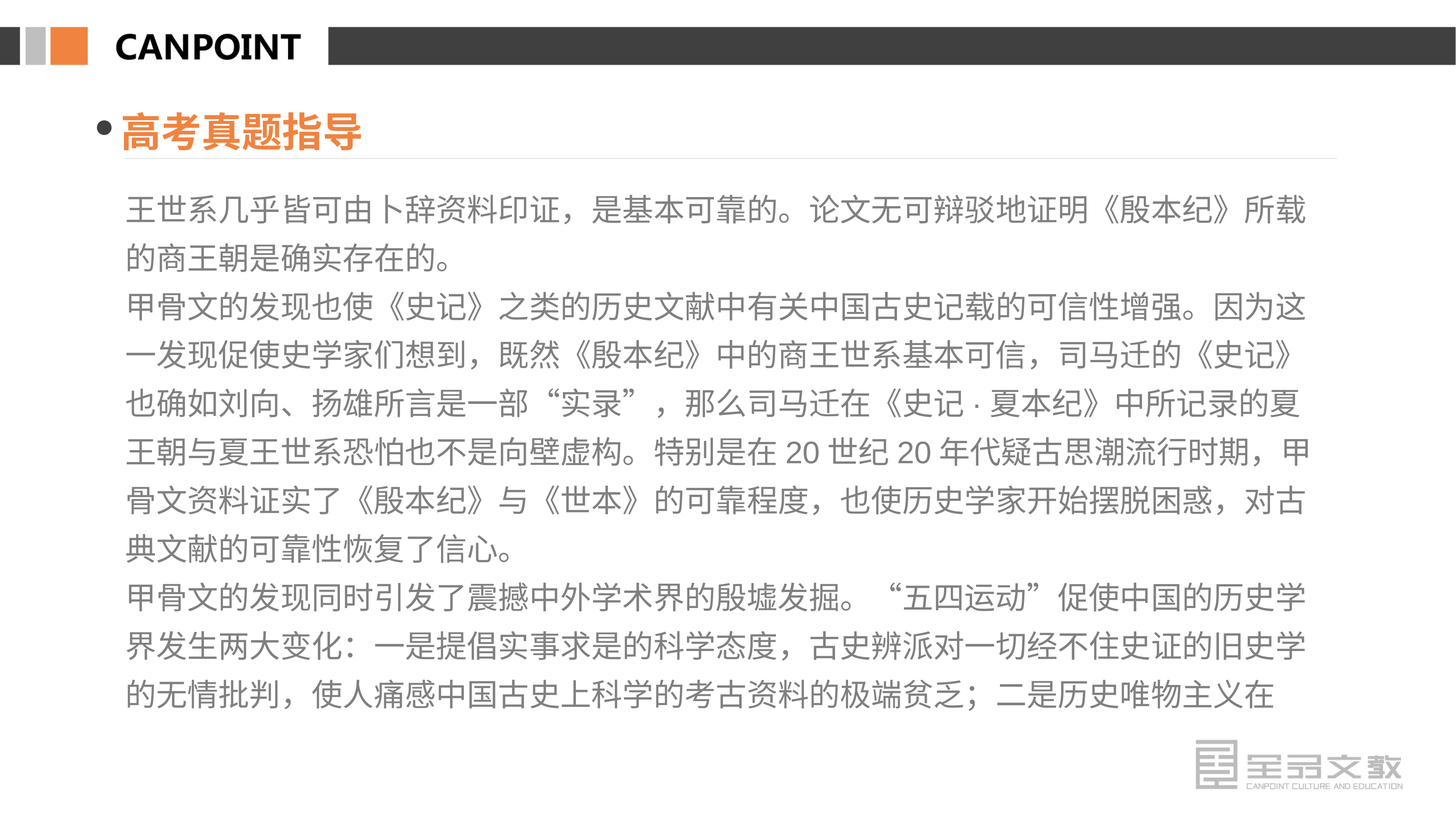

高考真题指导

王世系几乎皆可由卜辞资料印证，是基本可靠的。论文无可辩驳地证明《殷本纪》所载的商王朝是确实存在的。
甲骨文的发现也使《史记》之类的历史文献中有关中国古史记载的可信性增强。因为这一发现促使史学家们想到，既然《殷本纪》中的商王世系基本可信，司马迁的《史记》也确如刘向、扬雄所言是一部“实录”，那么司马迁在《史记·夏本纪》中所记录的夏王朝与夏王世系恐怕也不是向壁虚构。特别是在20世纪20年代疑古思潮流行时期，甲骨文资料证实了《殷本纪》与《世本》的可靠程度，也使历史学家开始摆脱困惑，对古典文献的可靠性恢复了信心。
甲骨文的发现同时引发了震撼中外学术界的殷墟发掘。“五四运动”促使中国的历史学界发生两大变化：一是提倡实事求是的科学态度，古史辨派对一切经不住史证的旧史学的无情批判，使人痛感中国古史上科学的考古资料的极端贫乏；二是历史唯物主义在